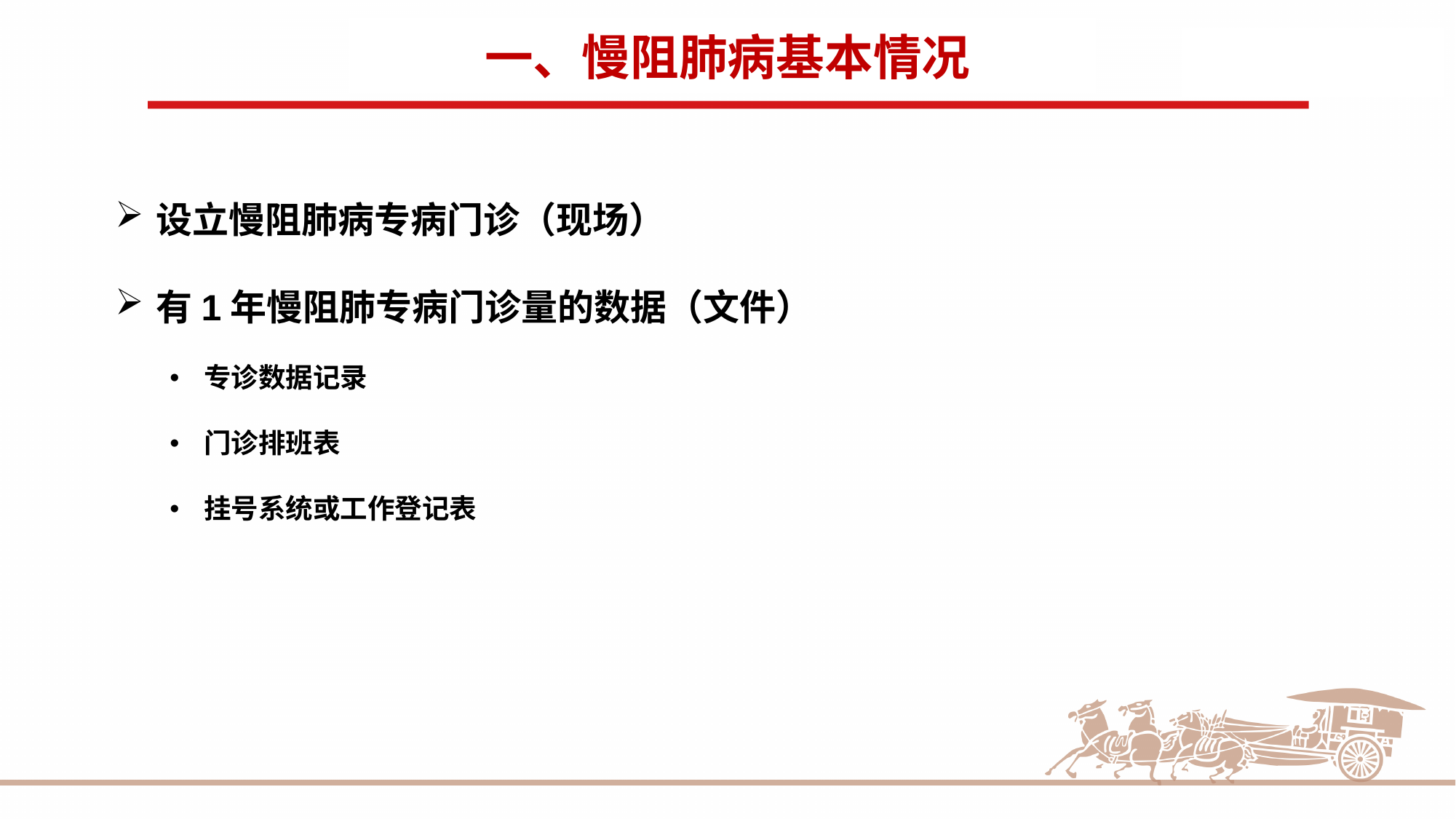

一、慢阻肺病基本情况
设立慢阻肺病专病门诊（现场）
有1年慢阻肺专病门诊量的数据（文件）
专诊数据记录
门诊排班表
挂号系统或工作登记表